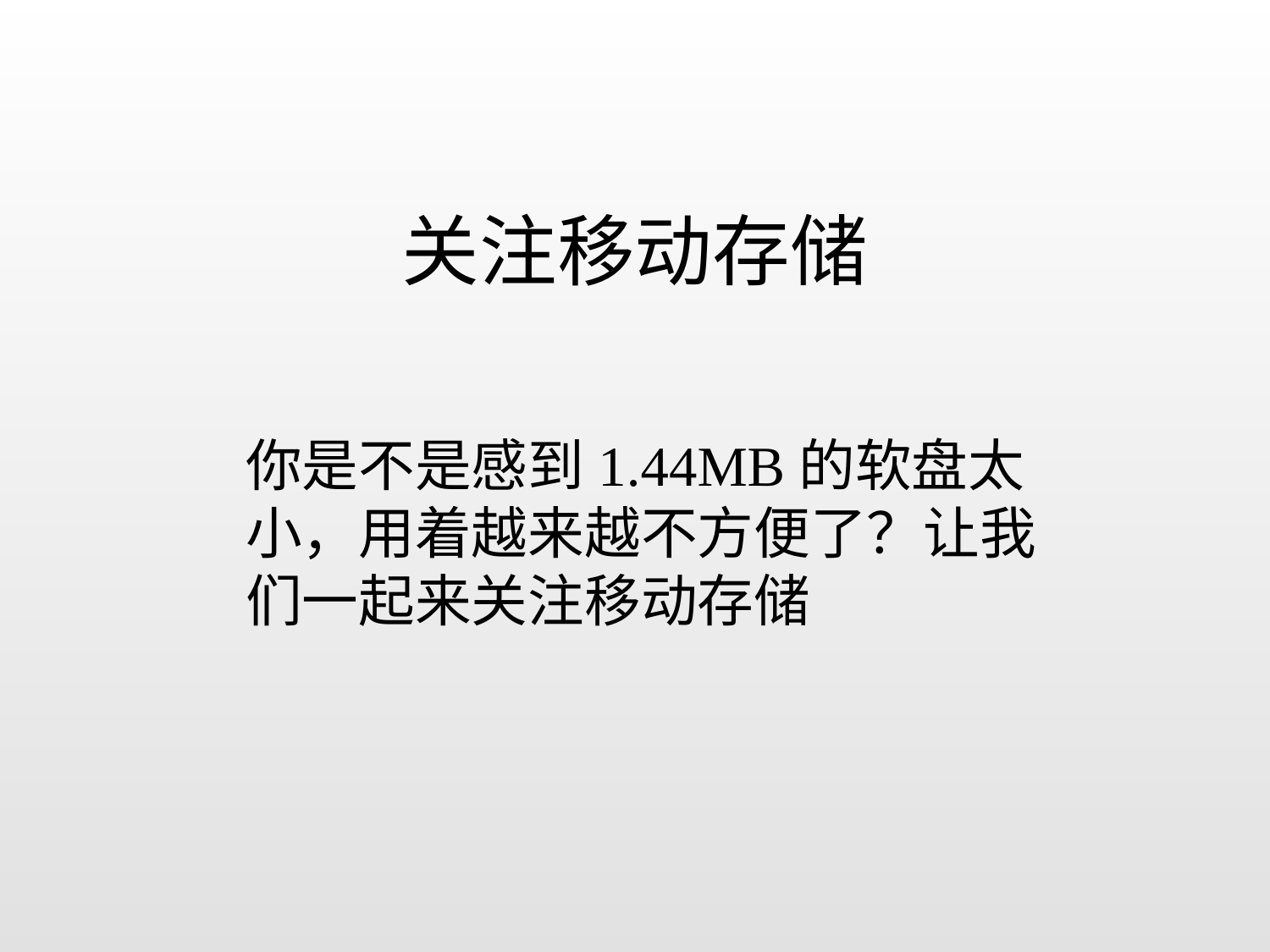

# 关注移动存储
你是不是感到1.44MB的软盘太小，用着越来越不方便了？让我们一起来关注移动存储